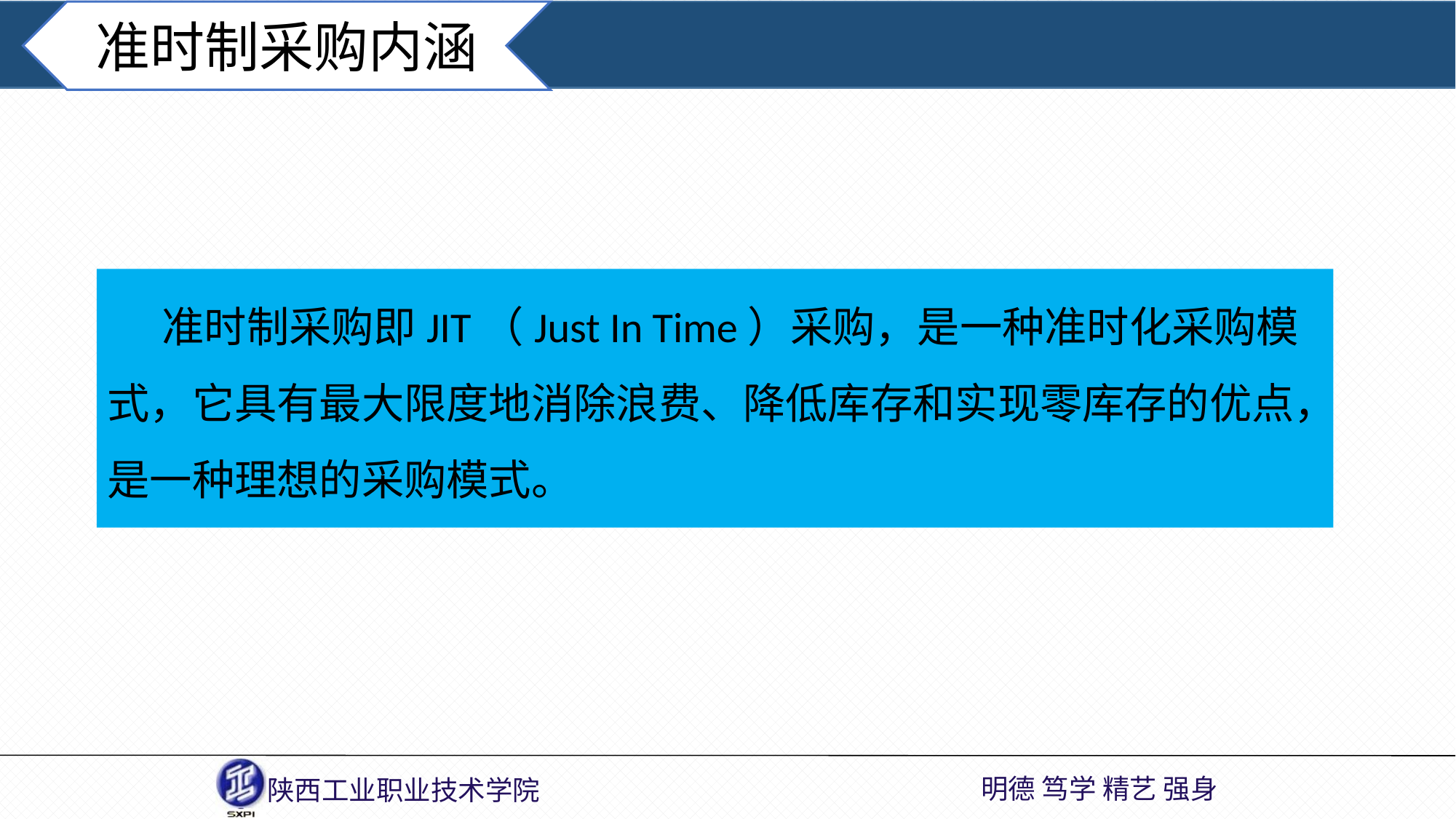

准时制采购内涵

准时制采购即JIT（Just In Time）采购，是一种准时化采购模式，它具有最大限度地消除浪费、降低库存和实现零库存的优点，是一种理想的采购模式。